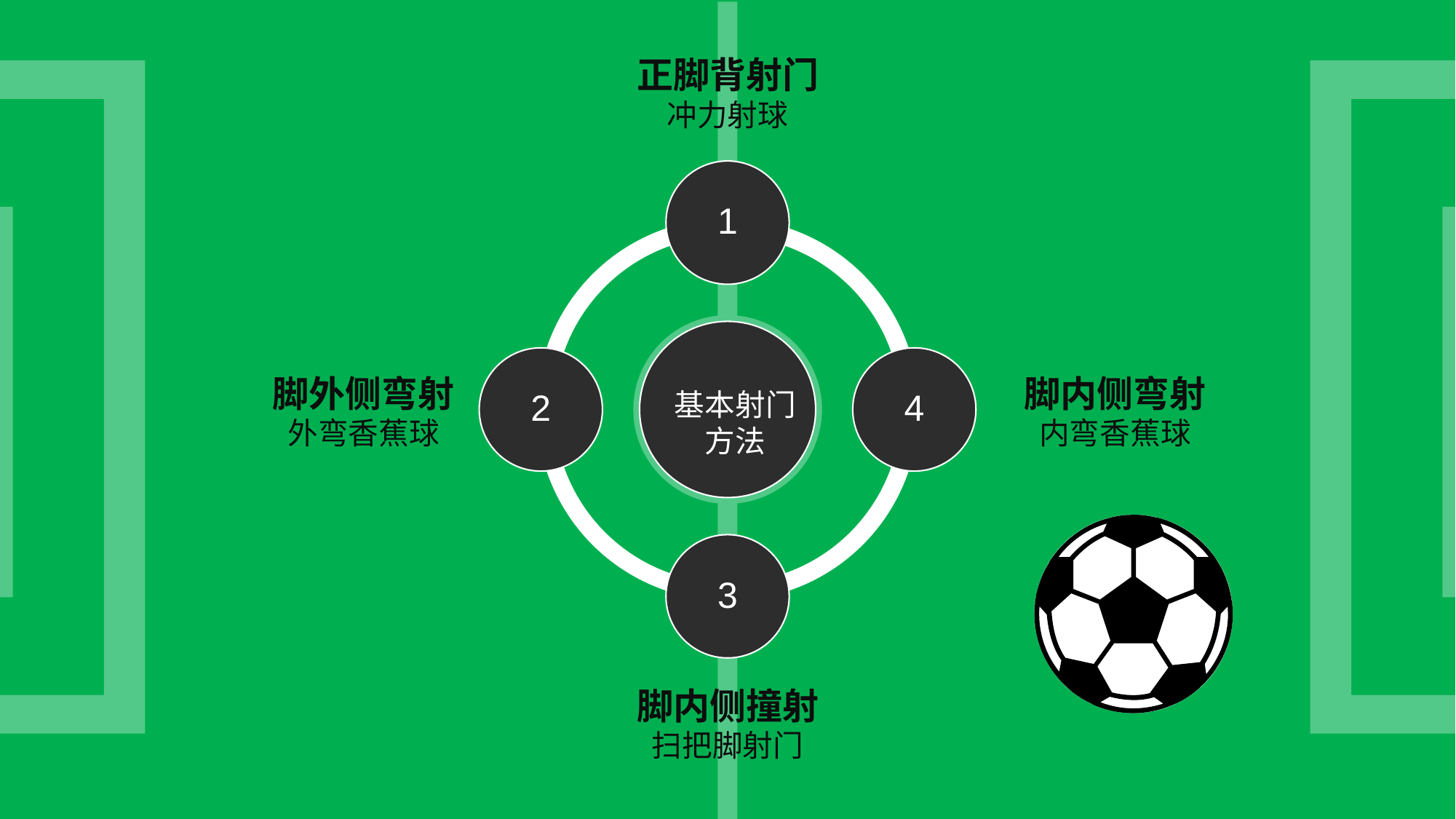

正脚背射门
冲力射球

1
4
3
2

脚外侧弯射
外弯香蕉球
脚内侧弯射
内弯香蕉球
基本射门
方法

脚内侧撞射
扫把脚射门